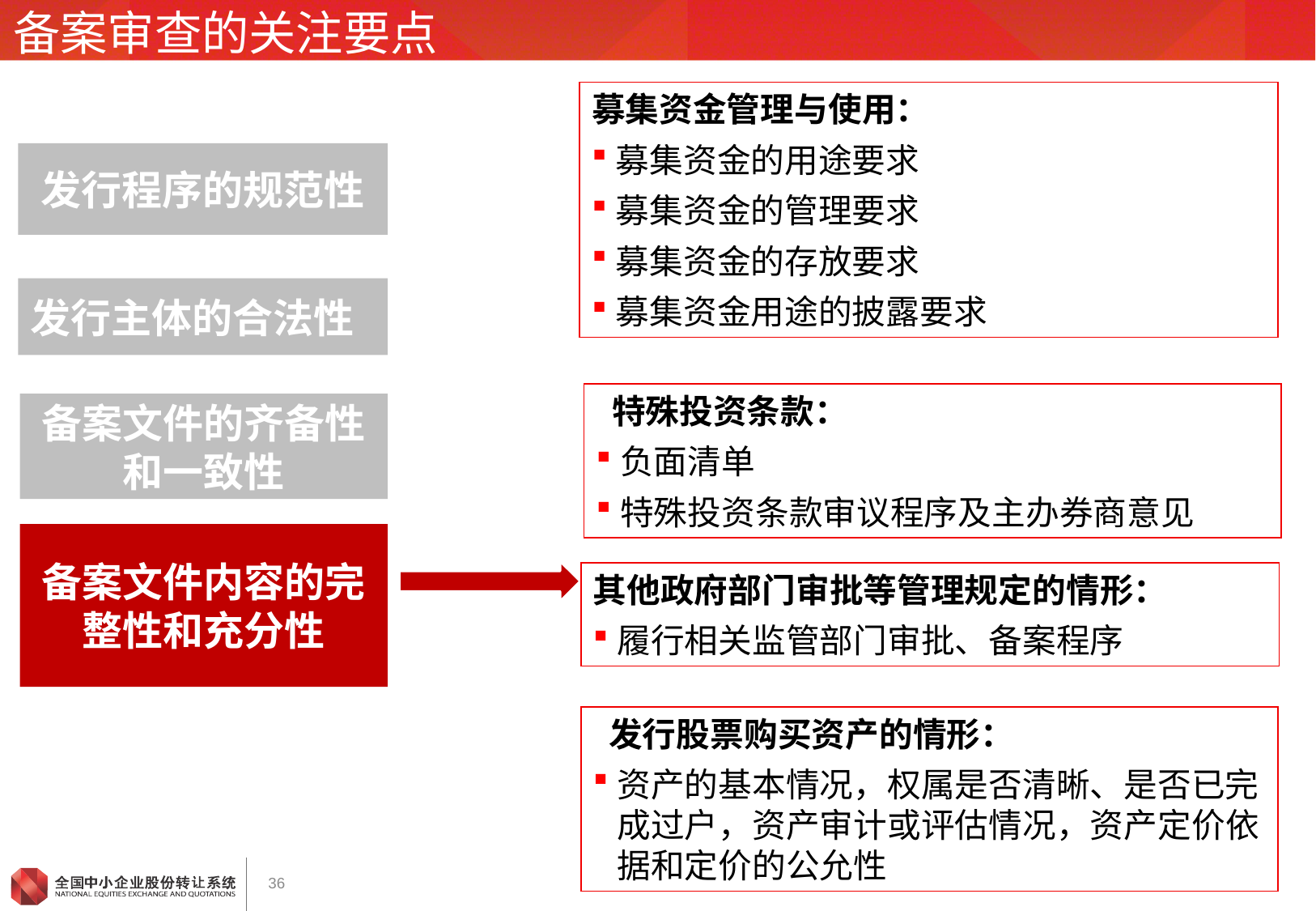

# 备案审查的关注要点
募集资金管理与使用：
募集资金的用途要求
募集资金的管理要求
募集资金的存放要求
募集资金用途的披露要求
发行程序的规范性
发行主体的合法性
 特殊投资条款：
负面清单
特殊投资条款审议程序及主办券商意见
备案文件的齐备性和一致性
备案文件内容的完整性和充分性

其他政府部门审批等管理规定的情形：
履行相关监管部门审批、备案程序
 发行股票购买资产的情形：
资产的基本情况，权属是否清晰、是否已完成过户，资产审计或评估情况，资产定价依据和定价的公允性
36